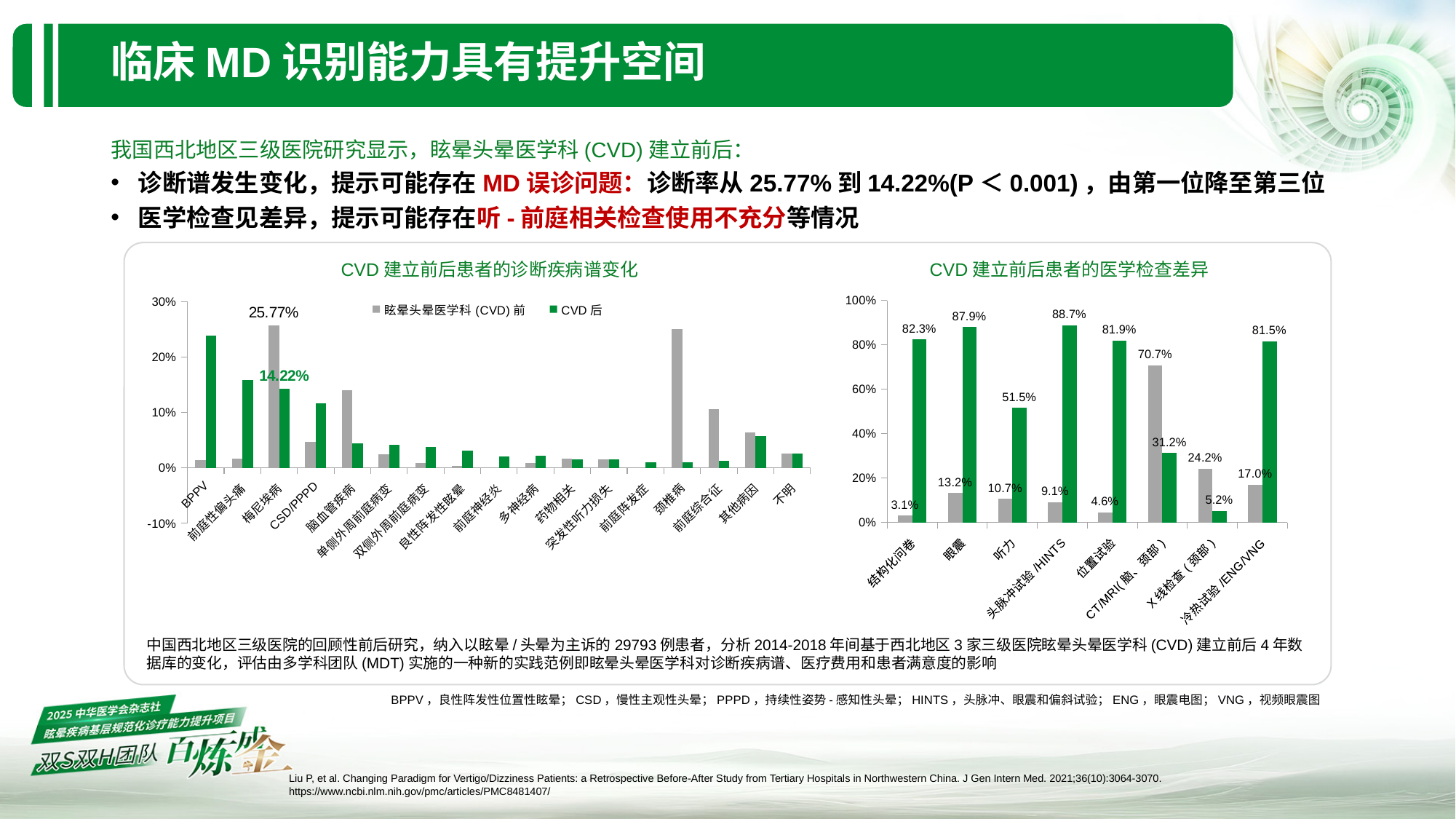

# 临床MD识别能力具有提升空间
我国西北地区三级医院研究显示，眩晕头晕医学科(CVD)建立前后：
诊断谱发生变化，提示可能存在MD误诊问题：诊断率从25.77%到14.22%(P＜0.001)，由第一位降至第三位
医学检查见差异，提示可能存在听-前庭相关检查使用不充分等情况

CVD建立前后患者的诊断疾病谱变化
CVD建立前后患者的医学检查差异

### Chart

| Category | CVD前 | CVD后 |
|---|---|---|
| 结构化问卷 | 0.0312 | 0.823 |
| 眼震 | 0.132 | 0.879 |
| 听力 | 0.107 | 0.515 |
| 头脉冲试验/HINTS | 0.091 | 0.887 |
| 位置试验 | 0.046 | 0.819 |
| CT/MRI(脑、颈部) | 0.707 | 0.312 |
| X线检查(颈部) | 0.242 | 0.052 |
| 冷热试验/ENG/VNG | 0.17 | 0.815 |

### Chart

| Category | 眩晕头晕医学科(CVD)前 | CVD后 |
|---|---|---|
|   BPPV | 0.0143 | 0.2392 |
|   前庭性偏头痛 | 0.0169 | 0.1583 |
|   梅尼埃病 | 0.2577 | 0.1422 |
|   CSD/PPPD | 0.0468 | 0.1161 |
|   脑血管疾病 | 0.1396 | 0.0445 |
|   单侧外周前庭病变 | 0.0249 | 0.042 |
|   双侧外周前庭病变 | 0.0087 | 0.0377 |
|   良性阵发性眩晕 | 0.0028 | 0.0307 |
|   前庭神经炎 | 0.001 | 0.0212 |
|   多神经病 | 0.0092 | 0.0217 |
|   药物相关 | 0.0169 | 0.0155 |
|   突发性听力损失 | 0.0158 | 0.0148 |
|   前庭阵发症 | 0.0 | 0.0105 |
|   颈椎病 | 0.25 | 0.0096 |
|   前庭综合征 | 0.1057 | 0.0129 |
|   其他病因 | 0.0634 | 0.0576 |
|   不明 | 0.0264 | 0.0254 |
中国西北地区三级医院的回顾性前后研究，纳入以眩晕/头晕为主诉的29793例患者，分析2014-2018年间基于西北地区3家三级医院眩晕头晕医学科(CVD)建立前后4年数据库的变化，评估由多学科团队(MDT)实施的一种新的实践范例即眩晕头晕医学科对诊断疾病谱、医疗费用和患者满意度的影响
BPPV，良性阵发性位置性眩晕；CSD，慢性主观性头晕；PPPD，持续性姿势-感知性头晕；HINTS，头脉冲、眼震和偏斜试验；ENG，眼震电图；VNG，视频眼震图
Liu P, et al. Changing Paradigm for Vertigo/Dizziness Patients: a Retrospective Before-After Study from Tertiary Hospitals in Northwestern China. J Gen Intern Med. 2021;36(10):3064-3070. https://www.ncbi.nlm.nih.gov/pmc/articles/PMC8481407/